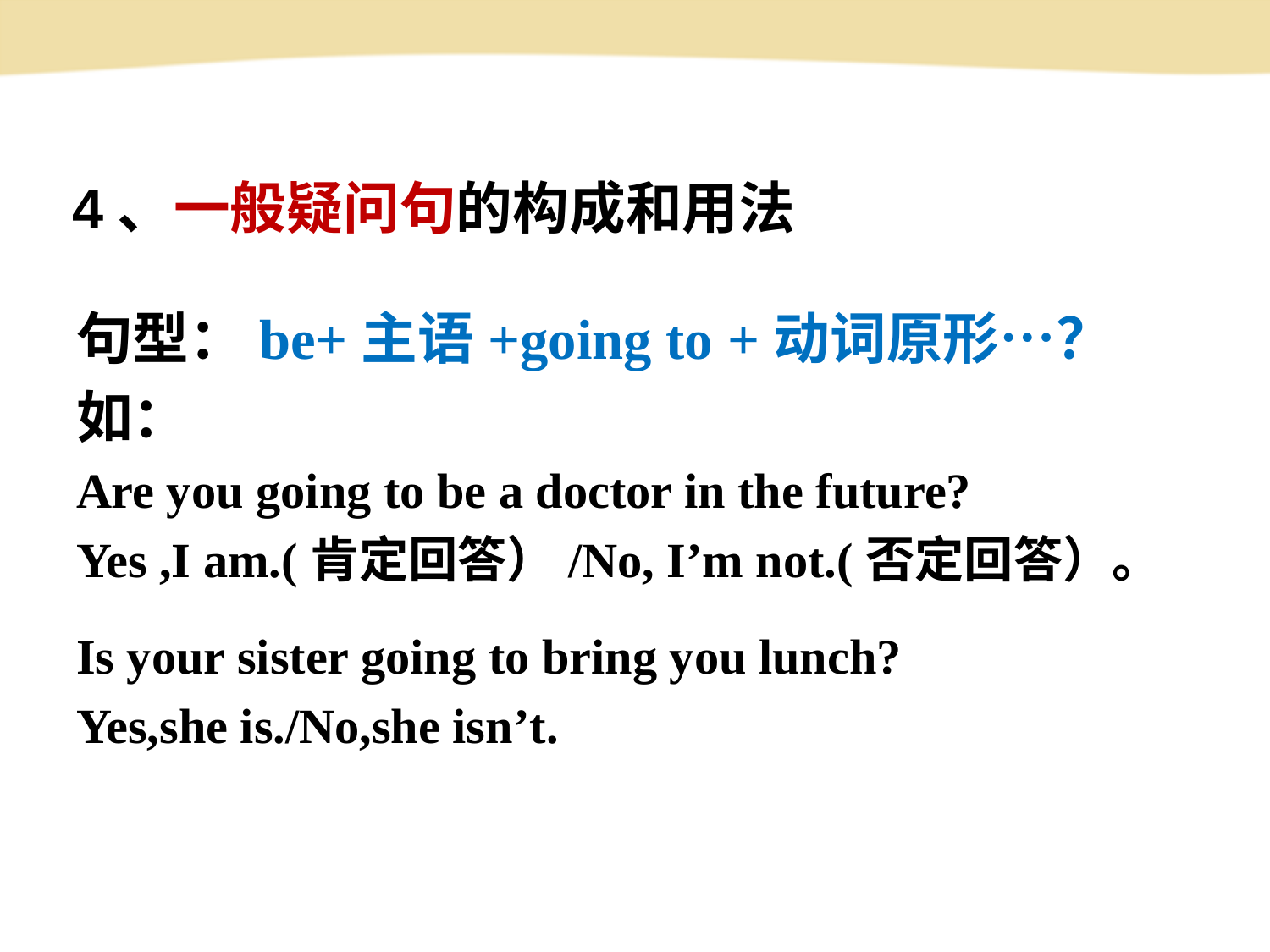

# 4、一般疑问句的构成和用法
句型：be+主语+going to +动词原形…？
如：
Are you going to be a doctor in the future?
Yes ,I am.(肯定回答）/No, I’m not.(否定回答）。

Is your sister going to bring you lunch?
Yes,she is./No,she isn’t.